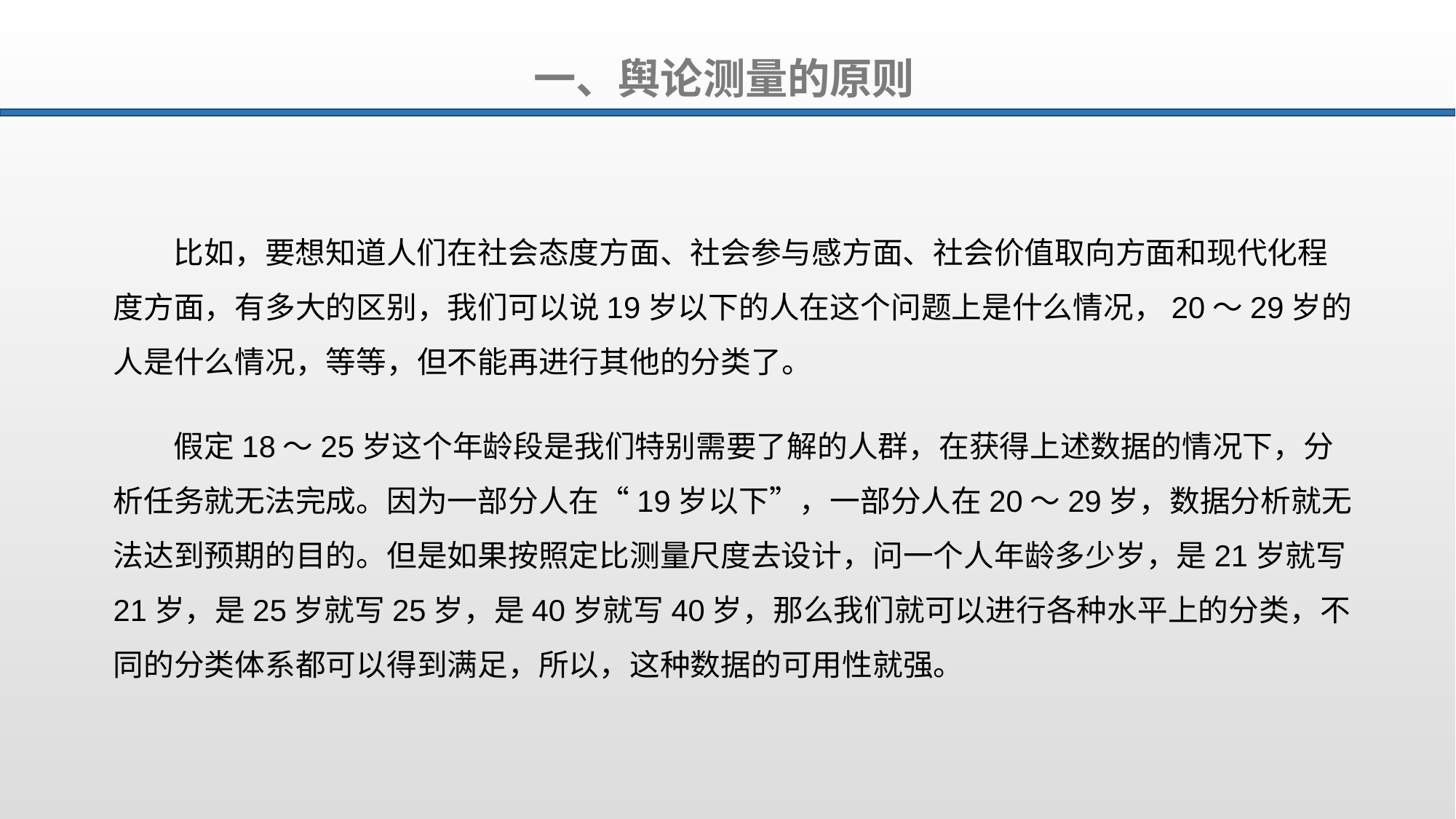

一、舆论测量的原则

比如，要想知道人们在社会态度方面、社会参与感方面、社会价值取向方面和现代化程度方面，有多大的区别，我们可以说19岁以下的人在这个问题上是什么情况，20～29岁的人是什么情况，等等，但不能再进行其他的分类了。
假定18～25岁这个年龄段是我们特别需要了解的人群，在获得上述数据的情况下，分析任务就无法完成。因为一部分人在“19岁以下”，一部分人在20～29岁，数据分析就无法达到预期的目的。但是如果按照定比测量尺度去设计，问一个人年龄多少岁，是21岁就写21岁，是25岁就写25岁，是40岁就写40岁，那么我们就可以进行各种水平上的分类，不同的分类体系都可以得到满足，所以，这种数据的可用性就强。